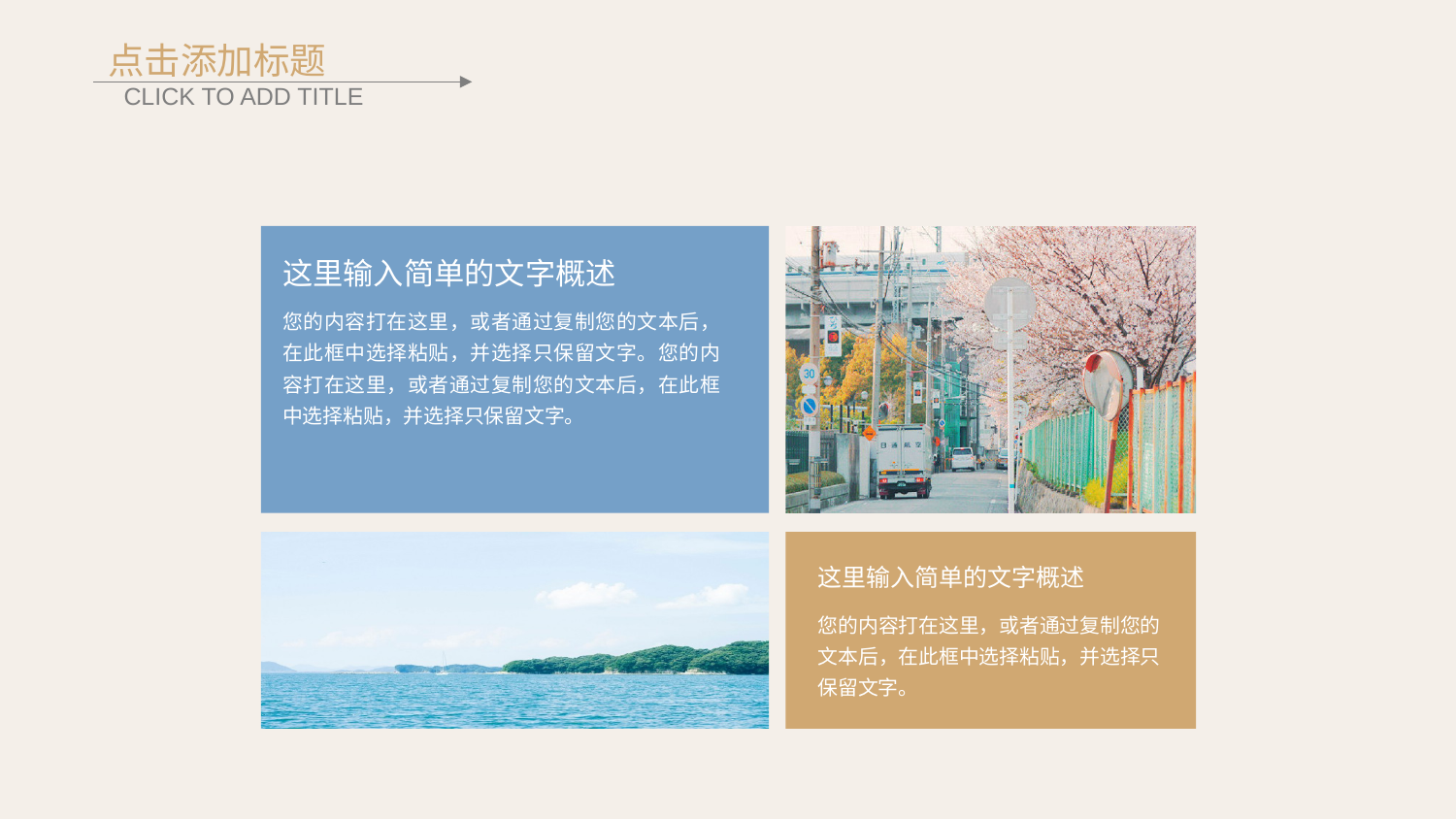

点击添加标题
CLICK TO ADD TITLE

这里输入简单的文字概述
您的内容打在这里，或者通过复制您的文本后，在此框中选择粘贴，并选择只保留文字。您的内容打在这里，或者通过复制您的文本后，在此框中选择粘贴，并选择只保留文字。

这里输入简单的文字概述
您的内容打在这里，或者通过复制您的文本后，在此框中选择粘贴，并选择只保留文字。